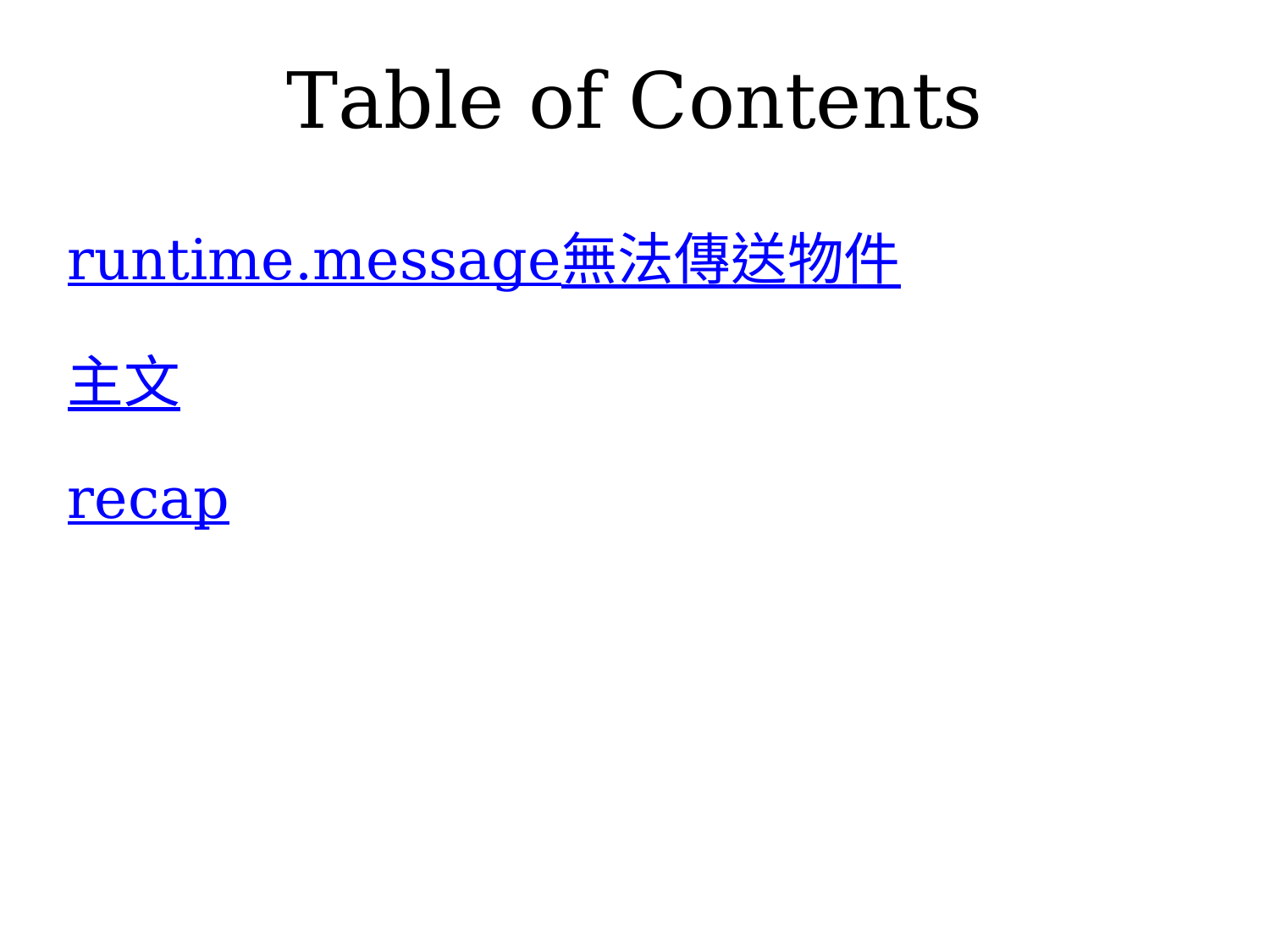

# Table of Contents
runtime.message無法傳送物件
主文
recap